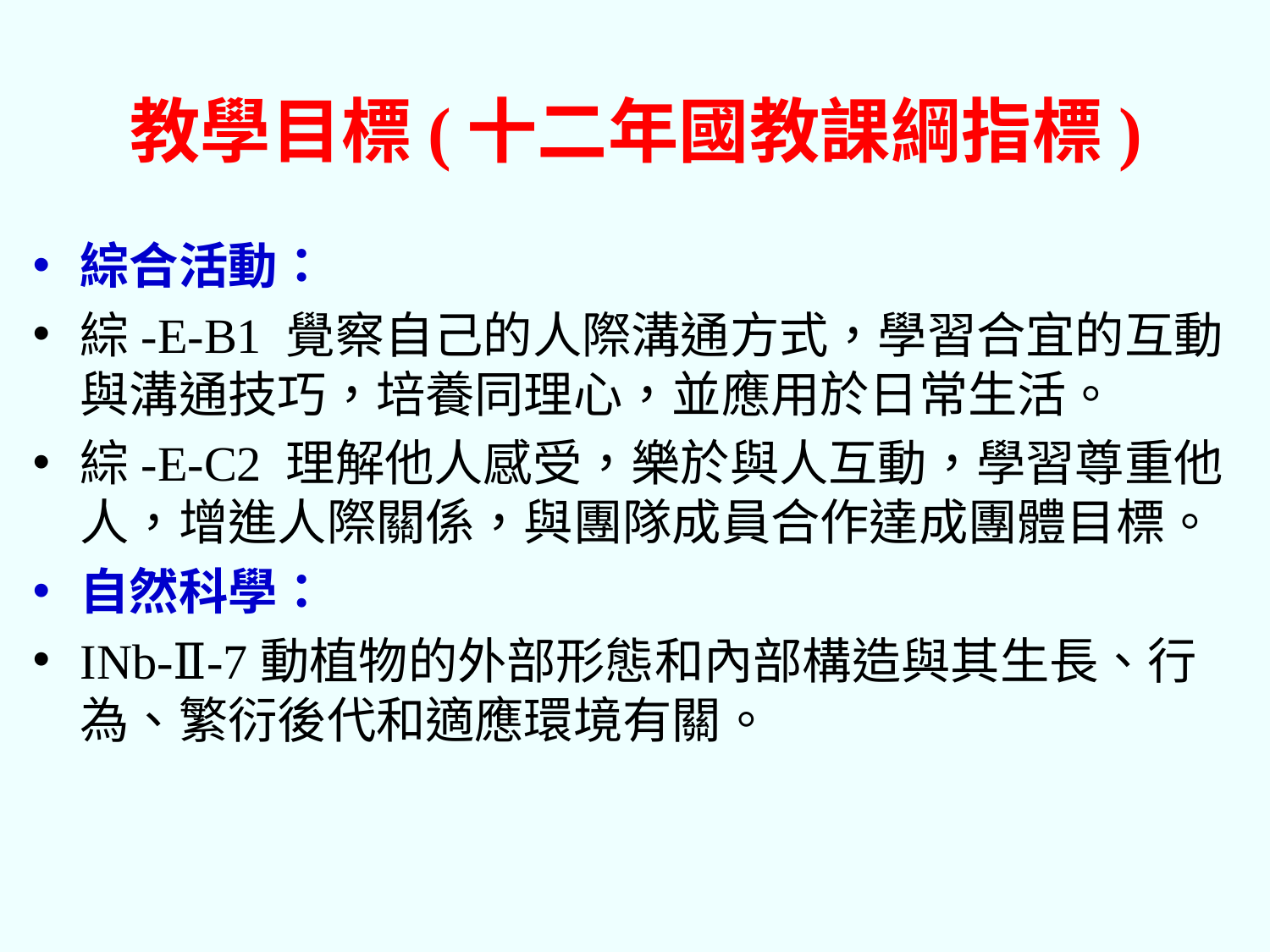

# 教學目標(十二年國教課綱指標)
綜合活動：
綜-E-B1 覺察自己的人際溝通方式，學習合宜的互動與溝通技巧，培養同理心，並應用於日常生活。
綜-E-C2 理解他人感受，樂於與人互動，學習尊重他人，增進人際關係，與團隊成員合作達成團體目標。
自然科學：
INb-Ⅱ-7動植物的外部形態和內部構造與其生長、行為、繁衍後代和適應環境有關。